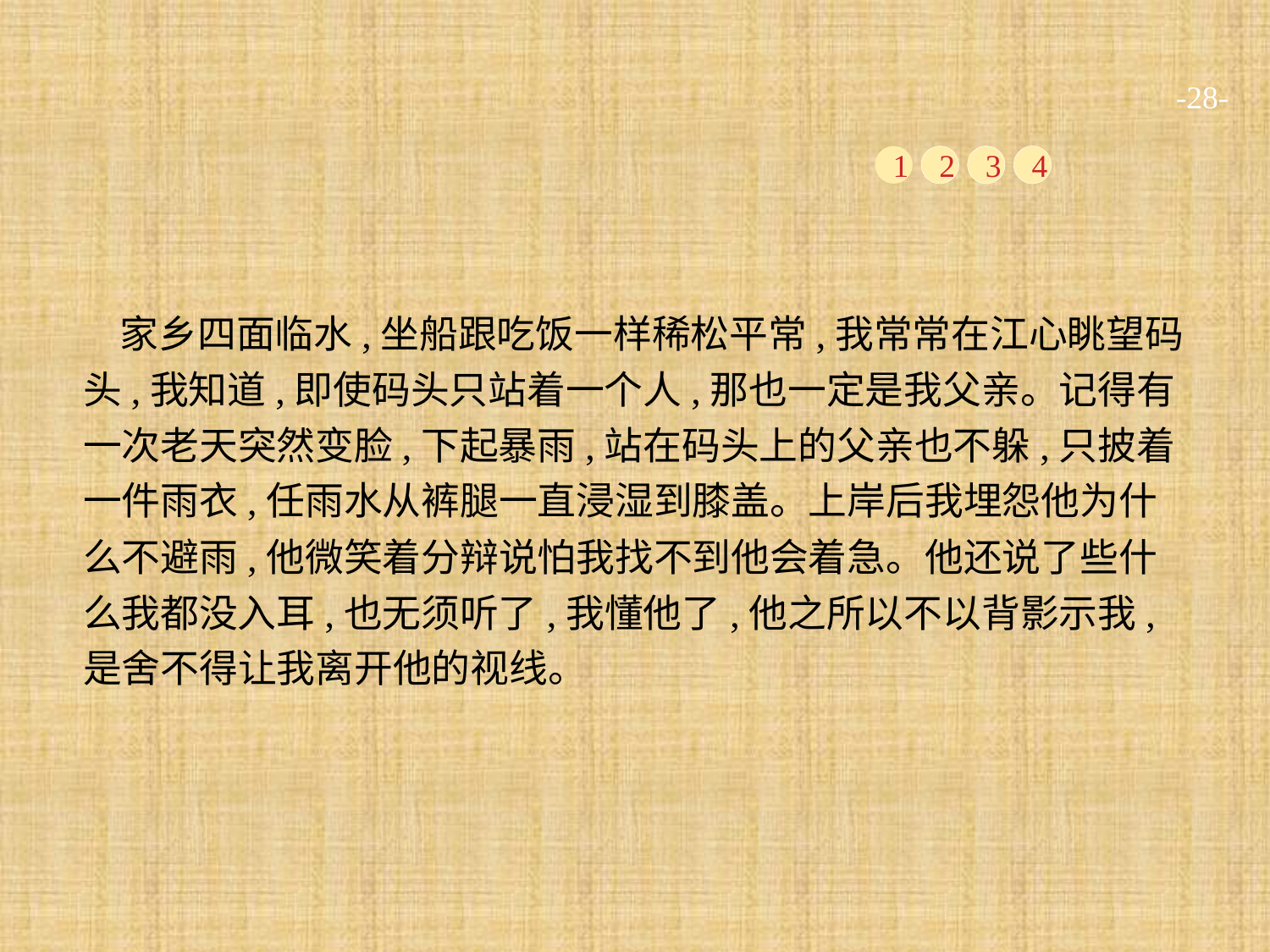

-28-
1
2
3
4
家乡四面临水,坐船跟吃饭一样稀松平常,我常常在江心眺望码头,我知道,即使码头只站着一个人,那也一定是我父亲。记得有一次老天突然变脸,下起暴雨,站在码头上的父亲也不躲,只披着一件雨衣,任雨水从裤腿一直浸湿到膝盖。上岸后我埋怨他为什么不避雨,他微笑着分辩说怕我找不到他会着急。他还说了些什么我都没入耳,也无须听了,我懂他了,他之所以不以背影示我,是舍不得让我离开他的视线。